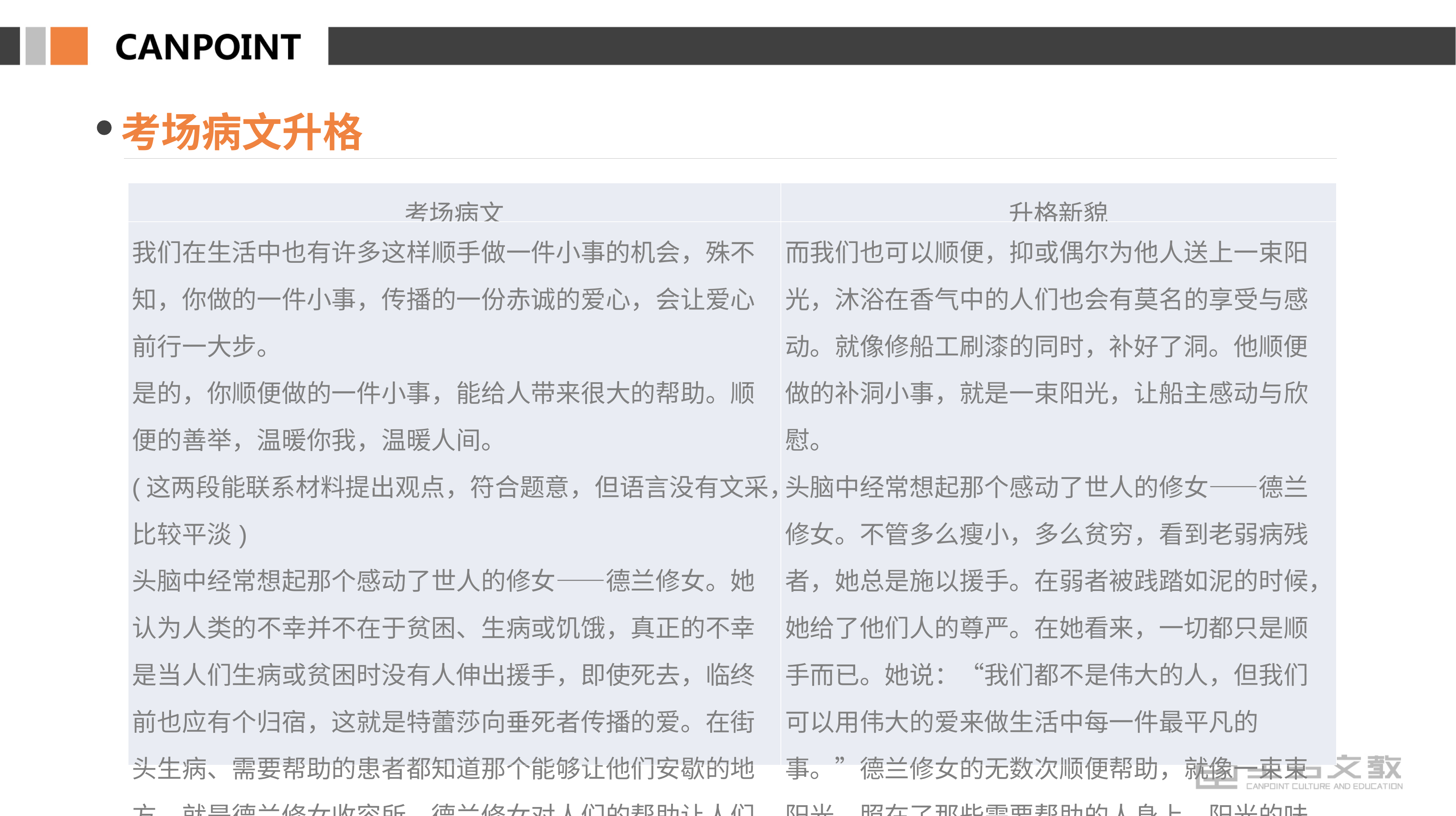

考场病文升格

| 考场病文 | 升格新貌 |
| --- | --- |
| 我们在生活中也有许多这样顺手做一件小事的机会，殊不知，你做的一件小事，传播的一份赤诚的爱心，会让爱心前行一大步。 是的，你顺便做的一件小事，能给人带来很大的帮助。顺便的善举，温暖你我，温暖人间。 (这两段能联系材料提出观点，符合题意，但语言没有文采，比较平淡) 头脑中经常想起那个感动了世人的修女——德兰修女。她认为人类的不幸并不在于贫困、生病或饥饿，真正的不幸是当人们生病或贫困时没有人伸出援手，即使死去，临终前也应有个归宿，这就是特蕾莎向垂死者传播的爱。在街头生病、需要帮助的患者都知道那个能够让他们安歇的地方，就是德兰修女收容所。德兰修女对人们的帮助让人们感到了温暖。 | 而我们也可以顺便，抑或偶尔为他人送上一束阳光，沐浴在香气中的人们也会有莫名的享受与感动。就像修船工刷漆的同时，补好了洞。他顺便做的补洞小事，就是一束阳光，让船主感动与欣慰。 头脑中经常想起那个感动了世人的修女——德兰修女。不管多么瘦小，多么贫穷，看到老弱病残者，她总是施以援手。在弱者被践踏如泥的时候，她给了他们人的尊严。在她看来，一切都只是顺手而已。她说：“我们都不是伟大的人，但我们可以用伟大的爱来做生活中每一件最平凡的事。”德兰修女的无数次顺便帮助，就像一束束阳光，照在了那些需要帮助的人身上，阳光的味道夹杂着幽幽的花香。 |